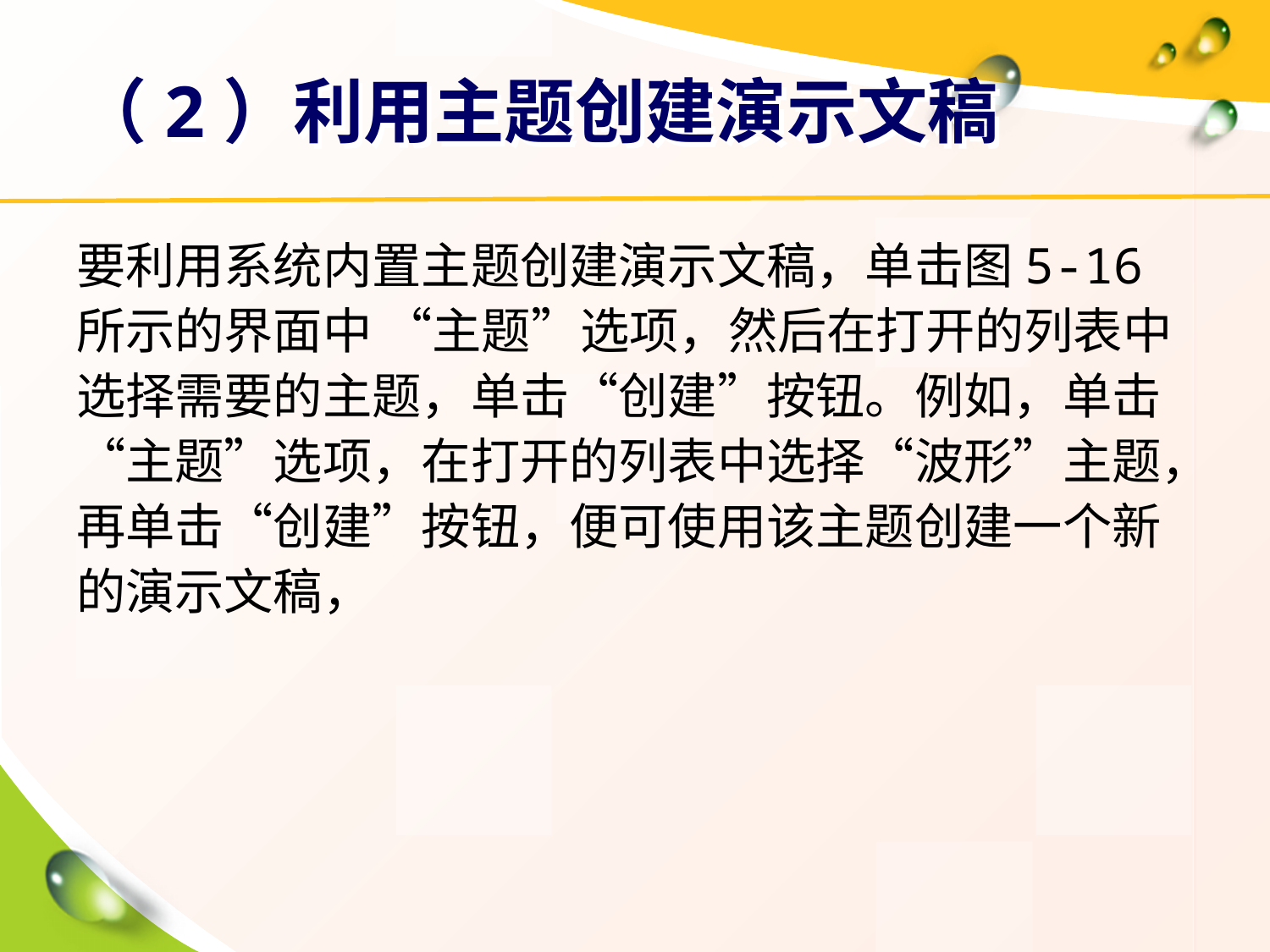

# （2）利用主题创建演示文稿
要利用系统内置主题创建演示文稿，单击图5-16所示的界面中 “主题”选项，然后在打开的列表中选择需要的主题，单击“创建”按钮。例如，单击“主题”选项，在打开的列表中选择“波形”主题，再单击“创建”按钮，便可使用该主题创建一个新的演示文稿，